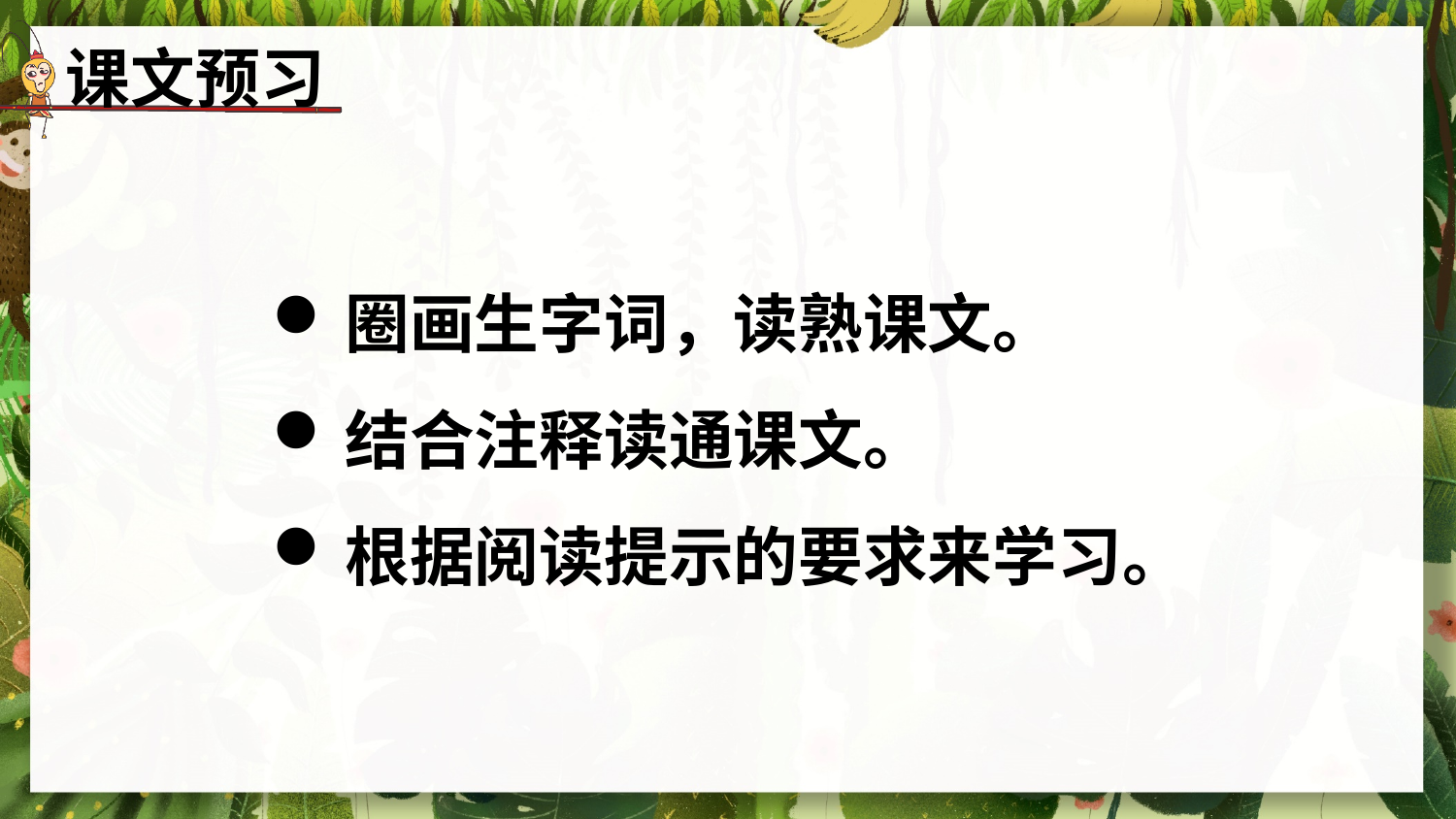

课文预习
圈画生字词，读熟课文。
结合注释读通课文。
根据阅读提示的要求来学习。